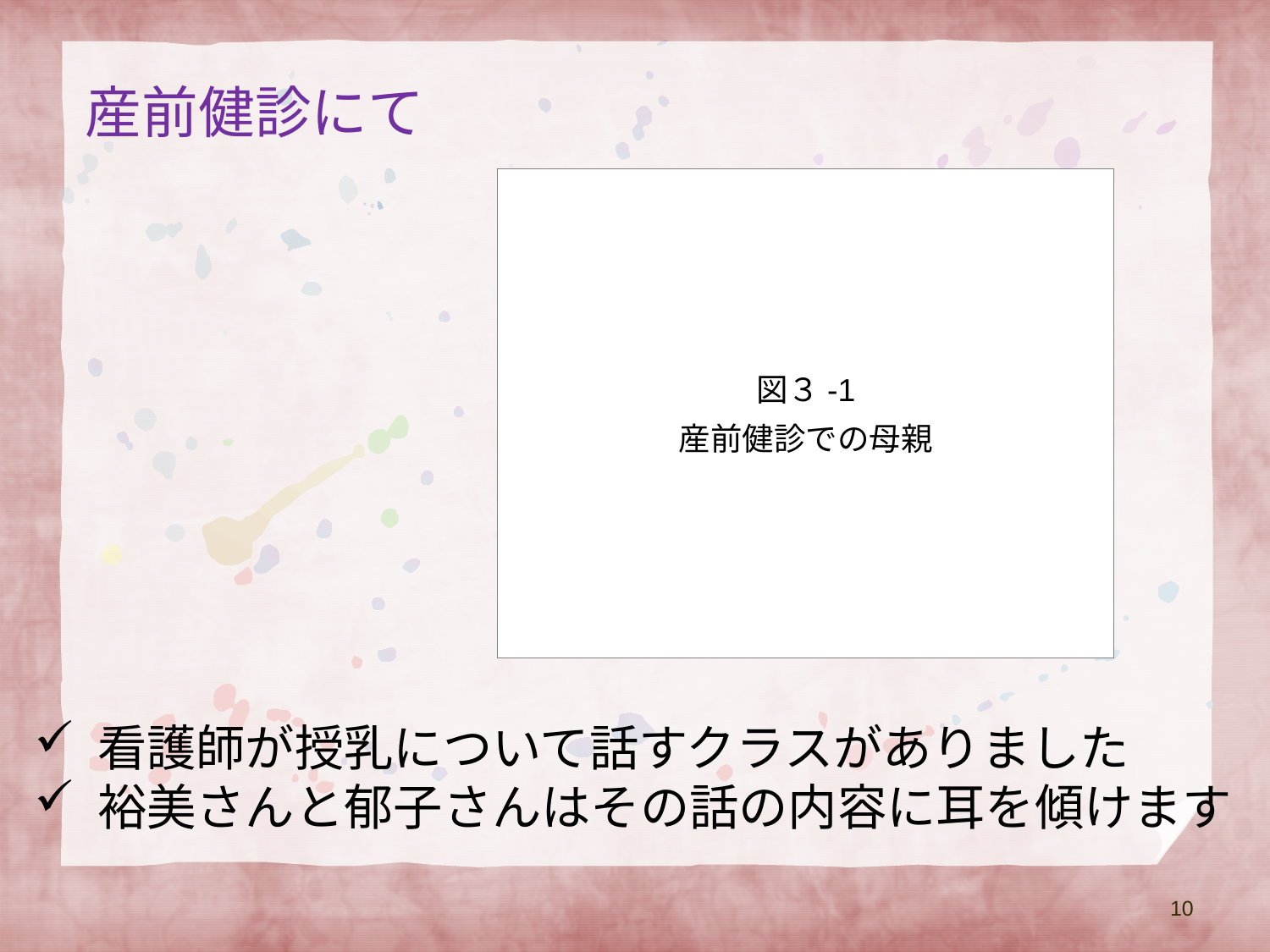

産前健診にて

図３-1
産前健診での母親

看護師が授乳について話すクラスがありました
裕美さんと郁子さんはその話の内容に耳を傾けます

10